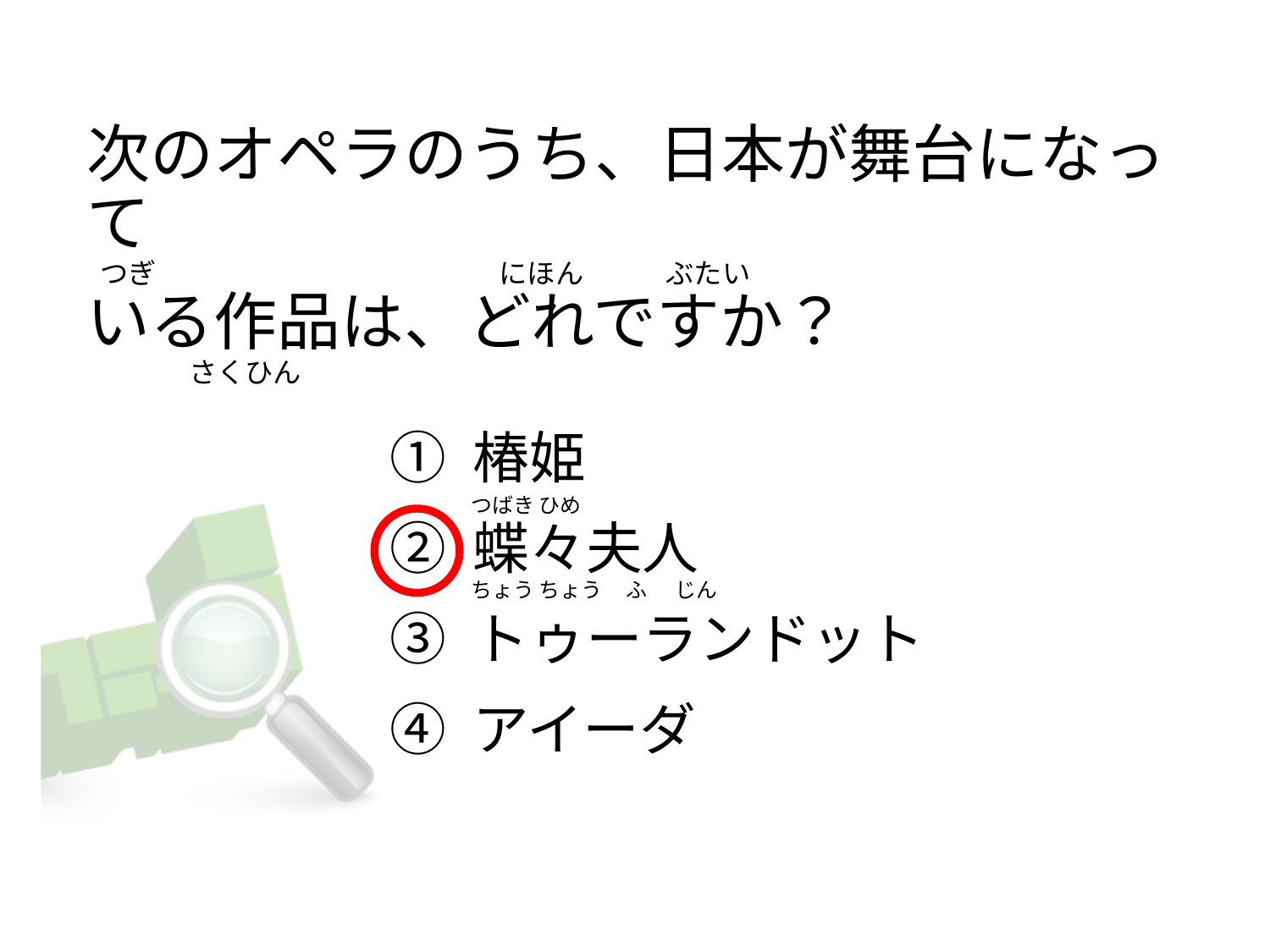

次のオペラのうち、日本が舞台になって
 つぎ                                                      にほん             ぶたい
いる作品は、どれですか？
               さくひん
① 椿姫
② 蝶々夫人
③ トゥーランドット
④ アイーダ
つばき ひめ

ちょう ちょう     ふ      じん